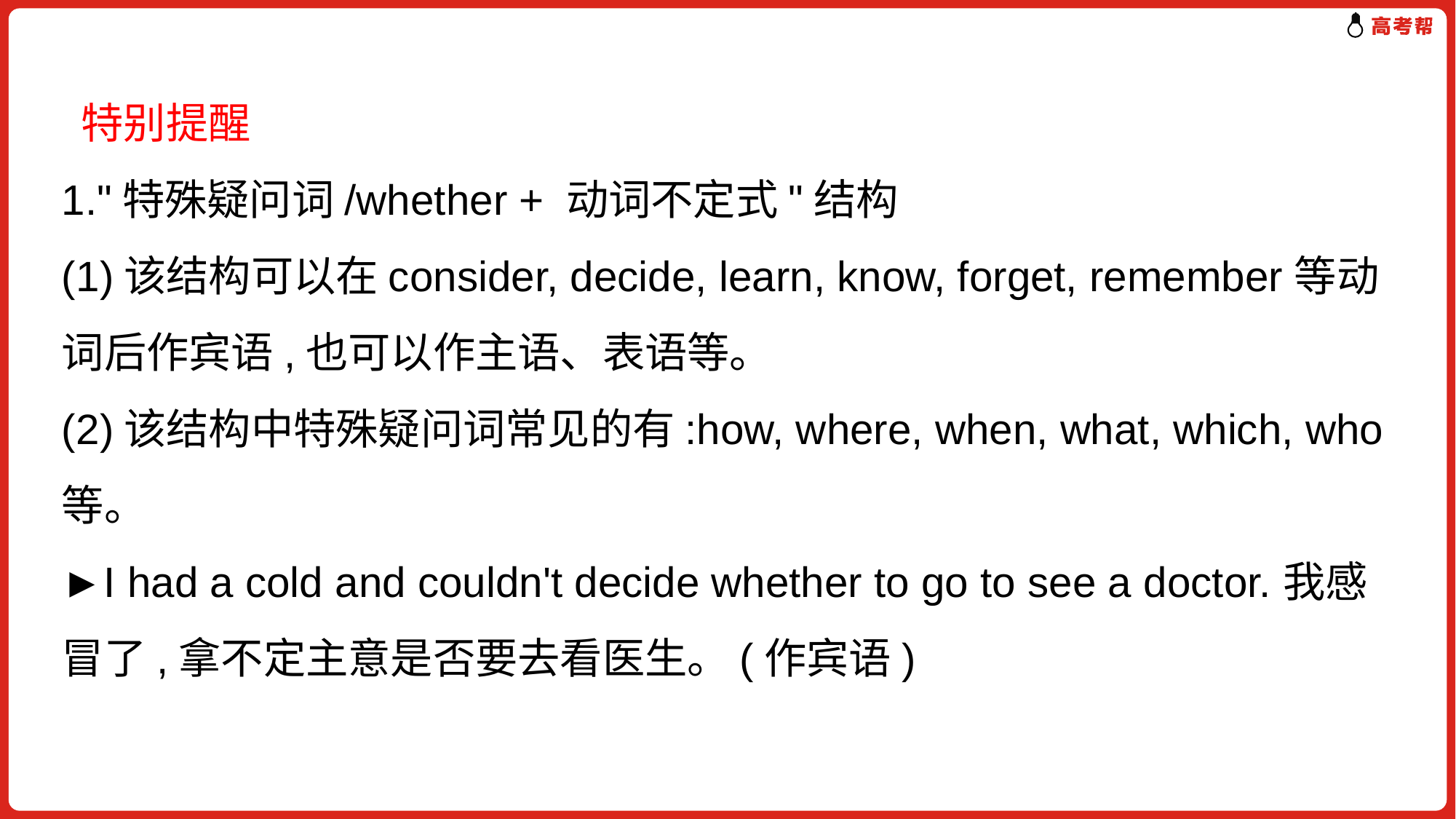

特别提醒
1."特殊疑问词/whether + 动词不定式"结构
(1)该结构可以在consider, decide, learn, know, forget, remember等动词后作宾语,也可以作主语、表语等。
(2)该结构中特殊疑问词常见的有:how, where, when, what, which, who等。
►I had a cold and couldn't decide whether to go to see a doctor.我感冒了,拿不定主意是否要去看医生。(作宾语)